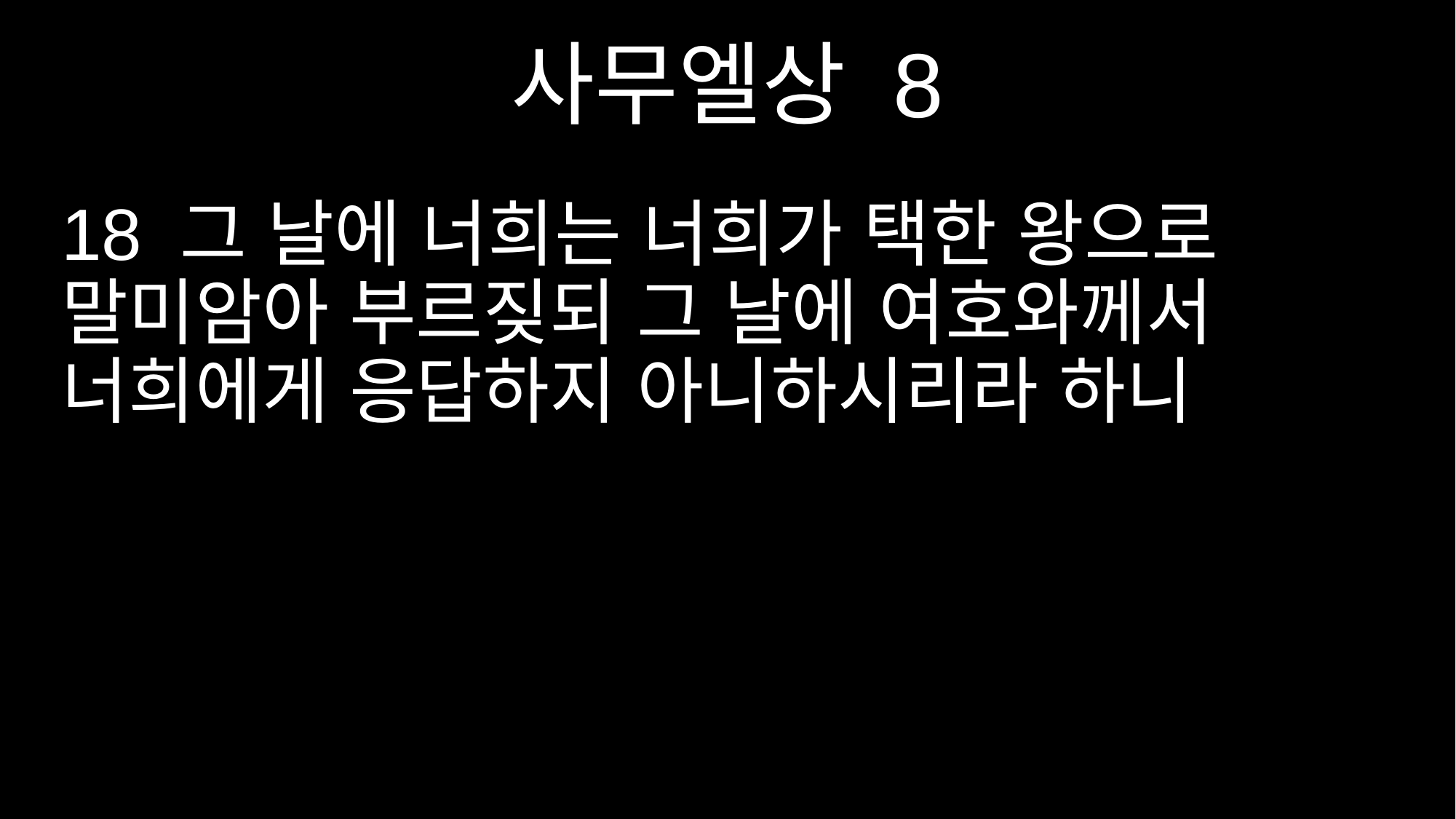

사무엘상 8
18 그 날에 너희는 너희가 택한 왕으로 말미암아 부르짖되 그 날에 여호와께서 너희에게 응답하지 아니하시리라 하니